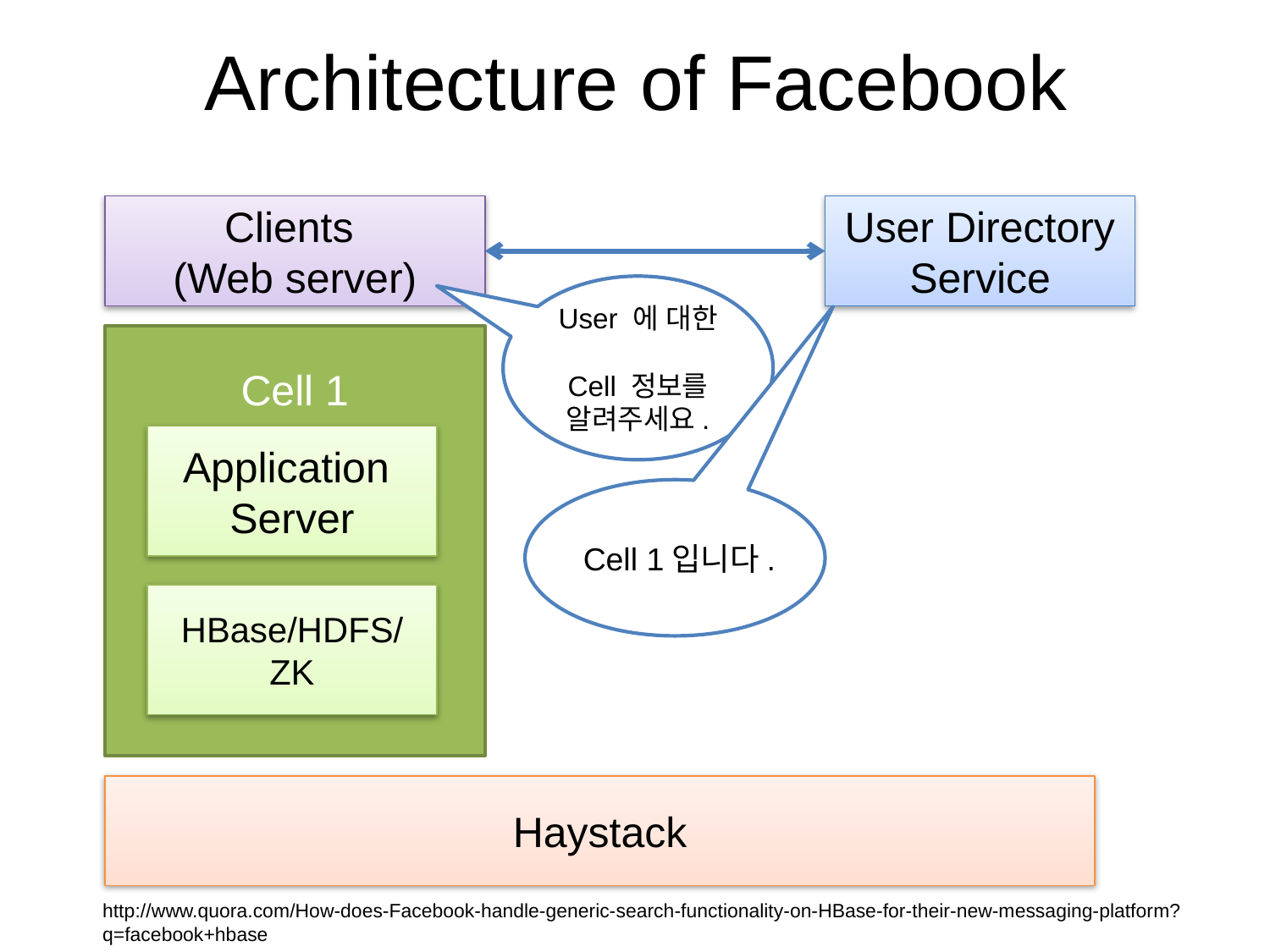

# Architecture of Facebook
Clients
(Web server)
User Directory Service
User 에 대한
Cell 정보를 알려주세요.
Cell 1

Application
Server
Cell 1입니다.
HBase/HDFS/ZK
Haystack
http://www.quora.com/How-does-Facebook-handle-generic-search-functionality-on-HBase-for-their-new-messaging-platform?q=facebook+hbase